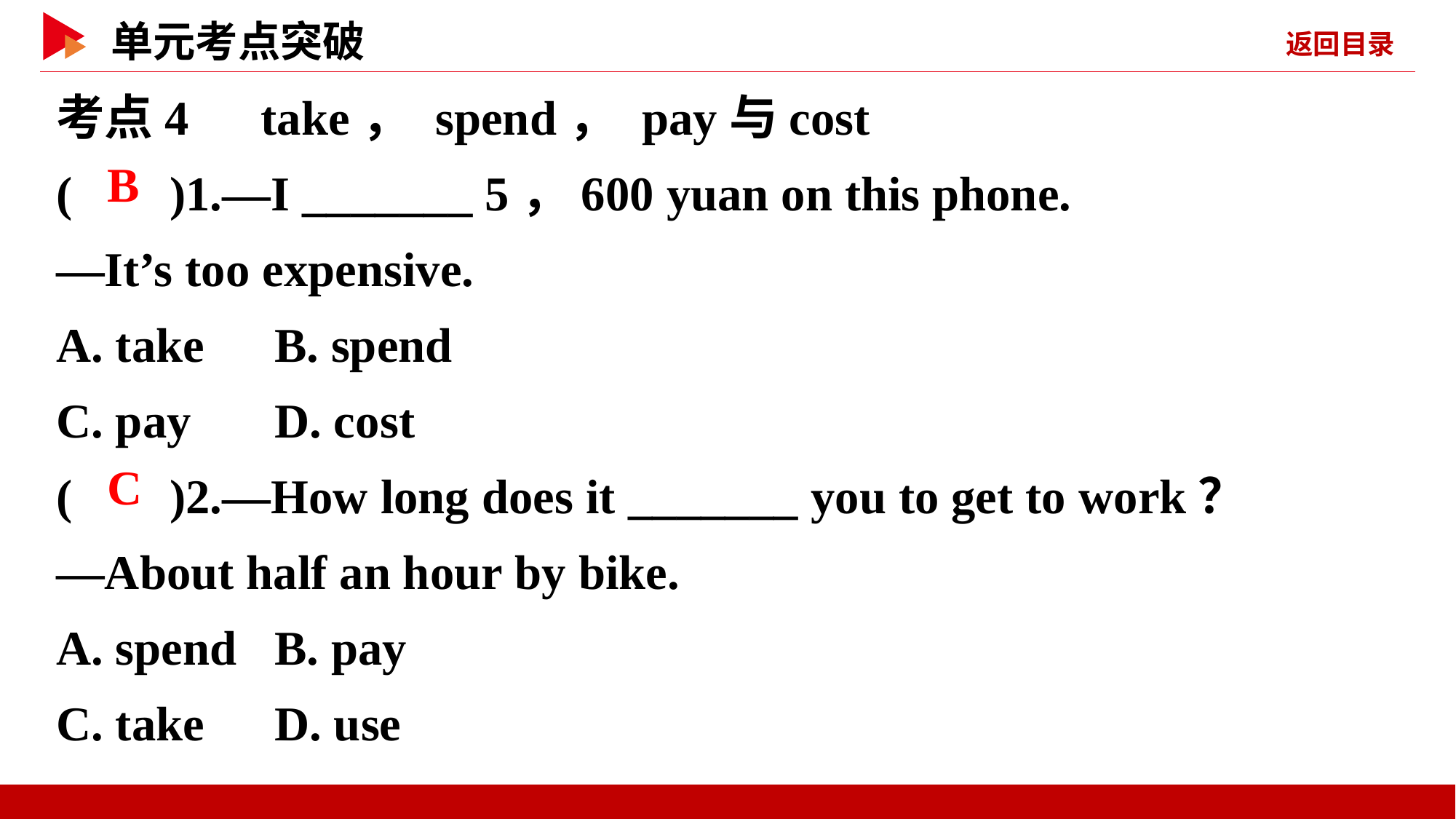

考点4　take， spend， pay与cost
(        )1.—I _______ 5，600 yuan on this phone.
—It’s too expensive.
A. take	B. spend
C. pay	D. cost
(        )2.—How long does it _______ you to get to work？
—About half an hour by bike.
A. spend	B. pay
C. take	D. use
   B
   C